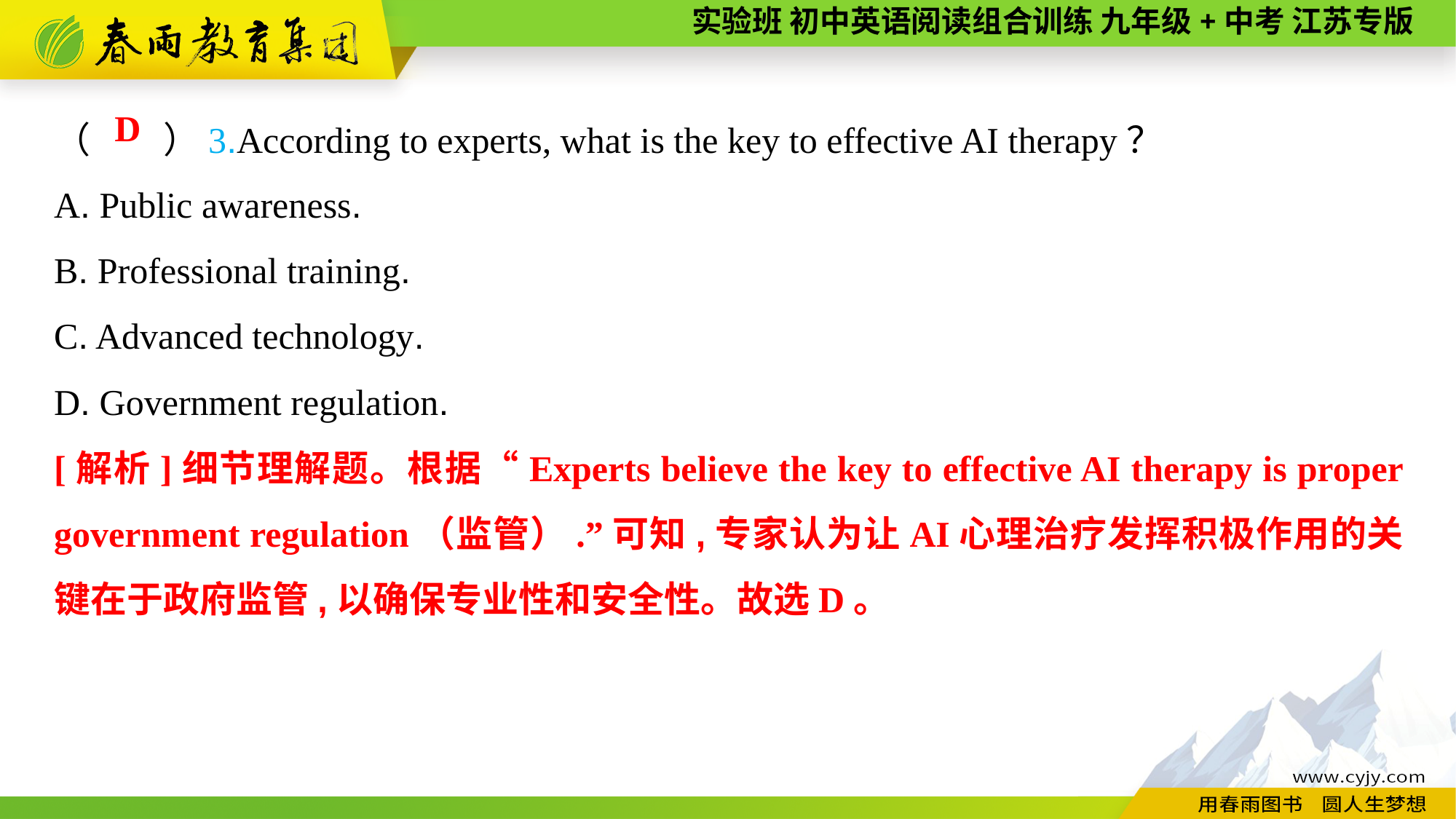

（　　）3.According to experts, what is the key to effective AI therapy？
A. Public awareness.
B. Professional training.
C. Advanced technology.
D. Government regulation.
D
[解析]细节理解题。根据“Experts believe the key to effective AI therapy is proper government regulation（监管）.”可知,专家认为让AI心理治疗发挥积极作用的关键在于政府监管,以确保专业性和安全性。故选D。